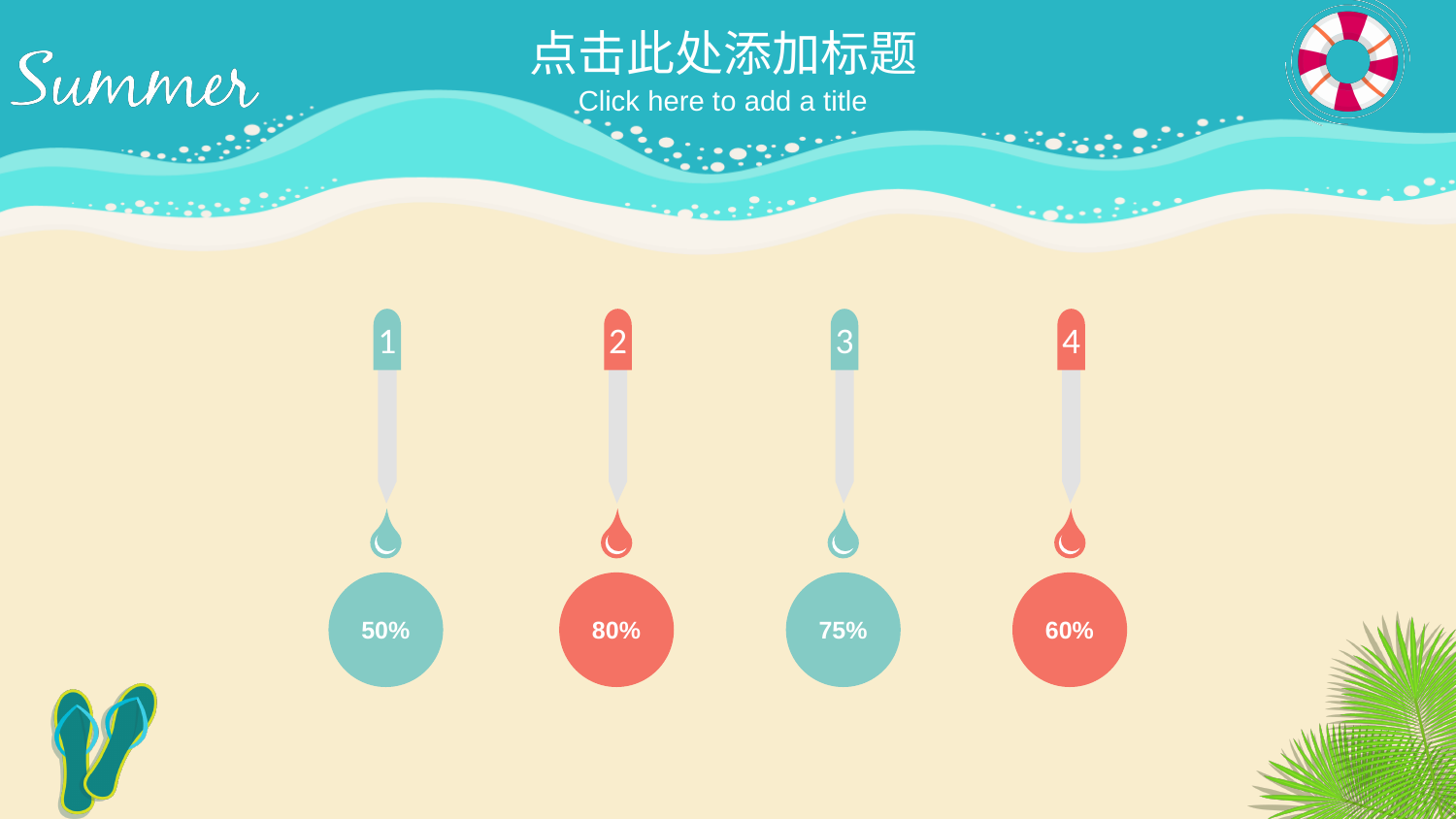

点击此处添加标题
Click here to add a title
1

2

3

4

50%
80%
75%
60%